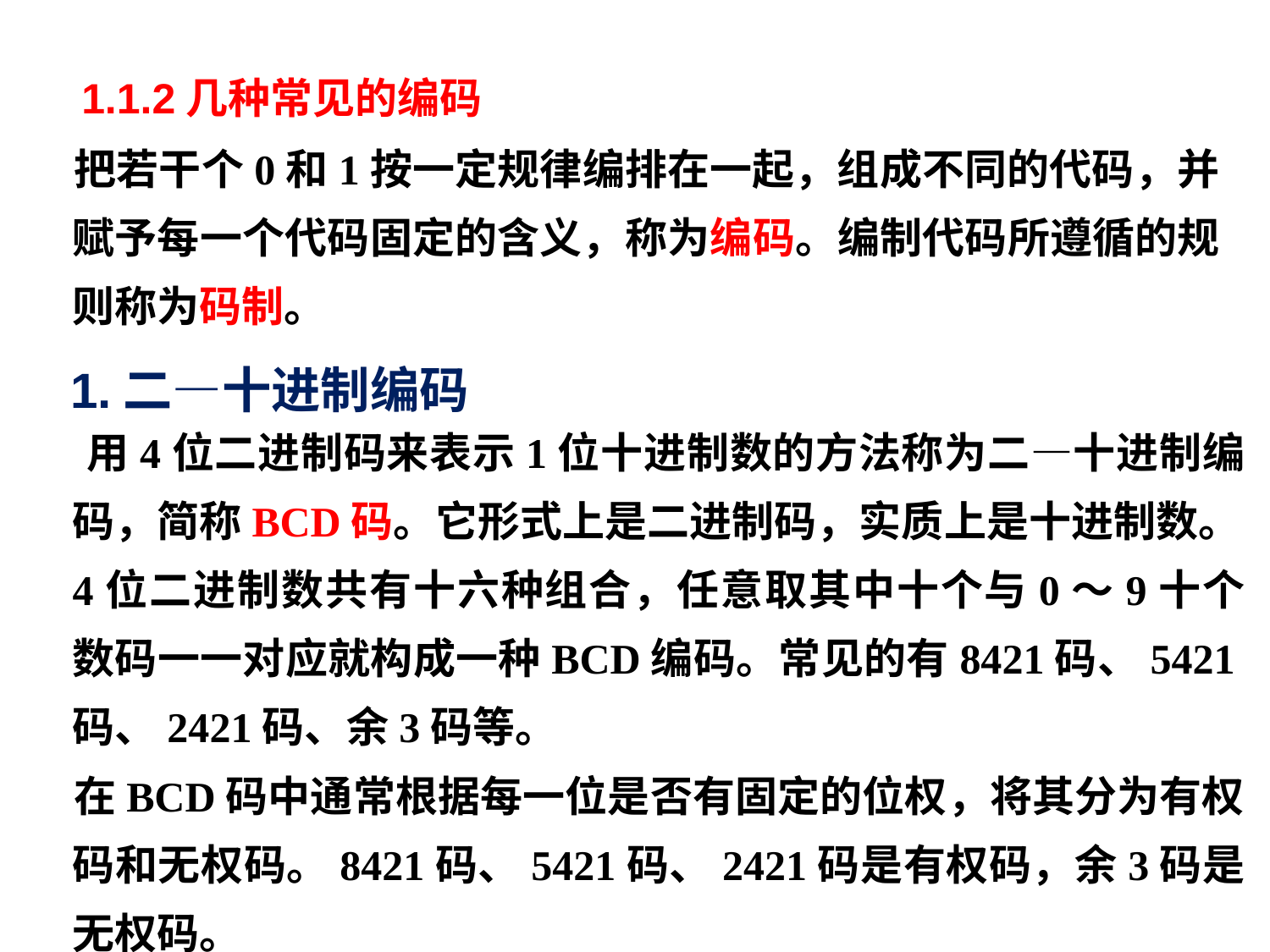

# 1.1.2几种常见的编码
    把若干个0和1按一定规律编排在一起，组成不同的代码，并赋予每一个代码固定的含义，称为编码。编制代码所遵循的规则称为码制。
    1.二—十进制编码
     用4位二进制码来表示1位十进制数的方法称为二—十进制编码，简称BCD码。它形式上是二进制码，实质上是十进制数。4位二进制数共有十六种组合，任意取其中十个与0～9十个数码一一对应就构成一种BCD编码。常见的有8421码、5421码、2421码、余3码等。
    在BCD码中通常根据每一位是否有固定的位权，将其分为有权码和无权码。8421码、5421码、2421码是有权码，余3码是无权码。